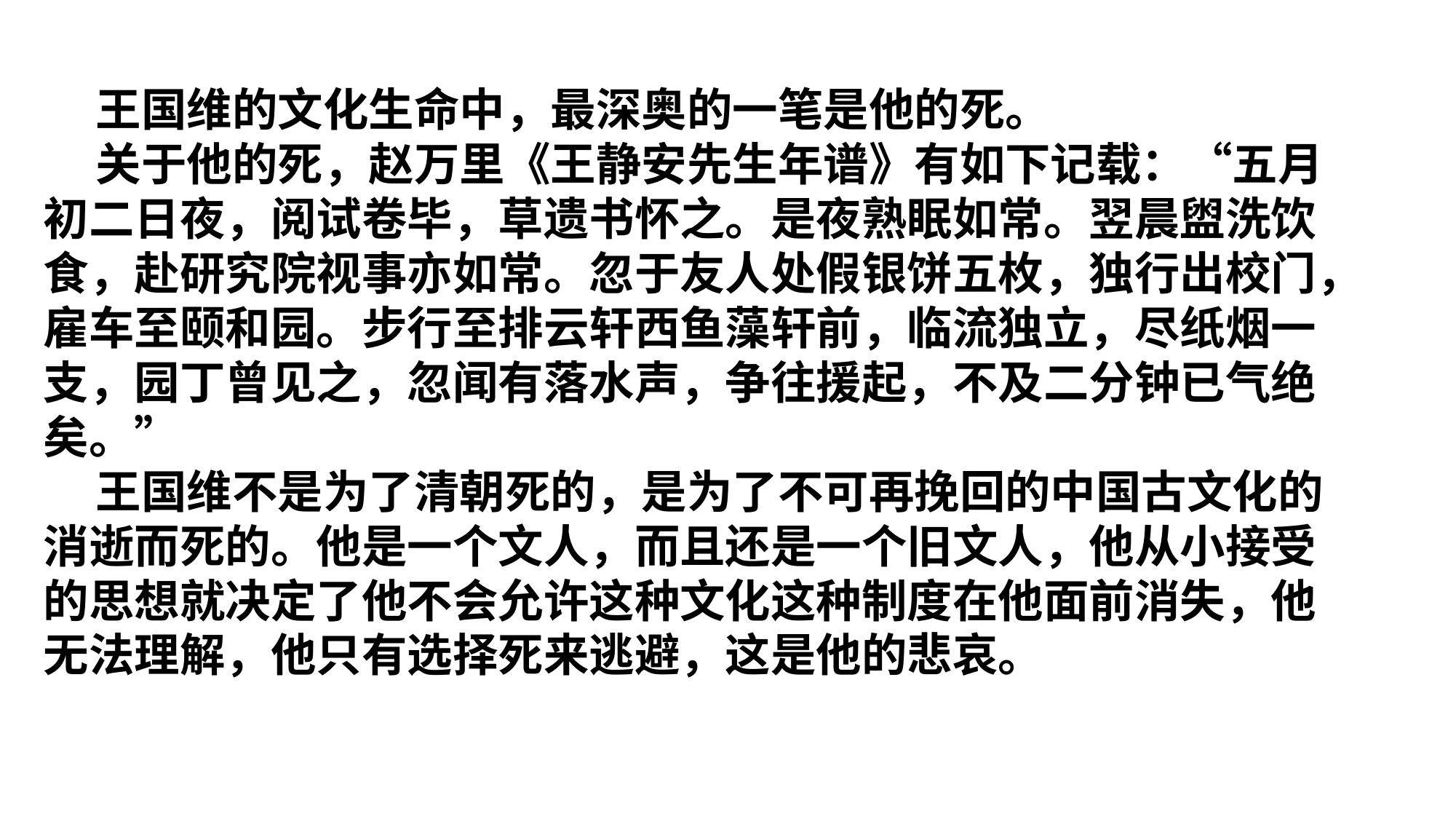

王国维的文化生命中，最深奥的一笔是他的死。
    关于他的死，赵万里《王静安先生年谱》有如下记载：“五月初二日夜，阅试卷毕，草遗书怀之。是夜熟眠如常。翌晨盥洗饮食，赴研究院视事亦如常。忽于友人处假银饼五枚，独行出校门，雇车至颐和园。步行至排云轩西鱼藻轩前，临流独立，尽纸烟一支，园丁曾见之，忽闻有落水声，争往援起，不及二分钟已气绝矣。”
    王国维不是为了清朝死的，是为了不可再挽回的中国古文化的消逝而死的。他是一个文人，而且还是一个旧文人，他从小接受的思想就决定了他不会允许这种文化这种制度在他面前消失，他无法理解，他只有选择死来逃避，这是他的悲哀。